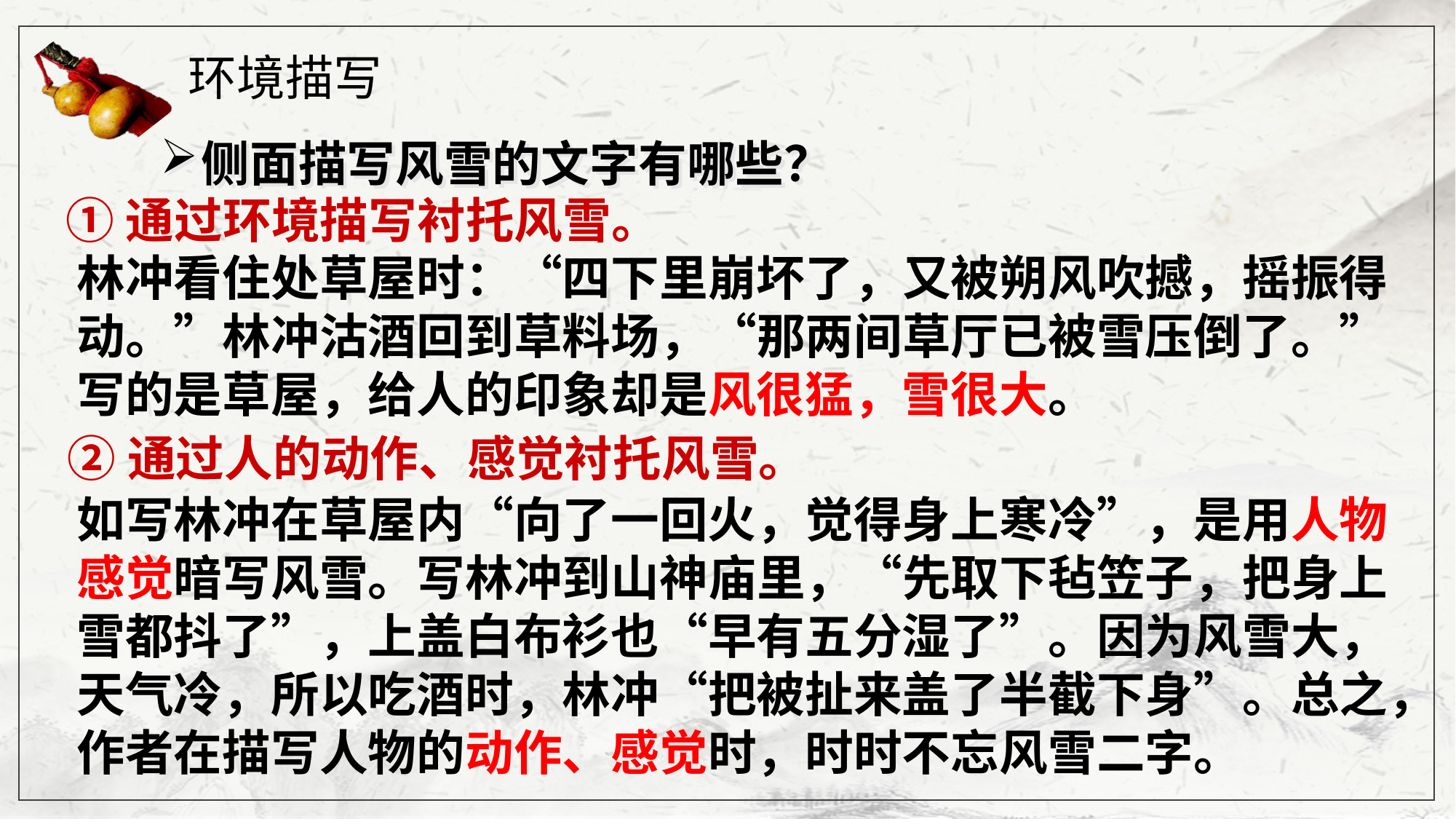

环境描写
侧面描写风雪的文字有哪些？
①通过环境描写衬托风雪。
林冲看住处草屋时：“四下里崩坏了，又被朔风吹撼，摇振得动。”林冲沽酒回到草料场，“那两间草厅已被雪压倒了。”写的是草屋，给人的印象却是风很猛，雪很大。
②通过人的动作、感觉衬托风雪。
如写林冲在草屋内“向了一回火，觉得身上寒冷”，是用人物感觉暗写风雪。写林冲到山神庙里，“先取下毡笠子，把身上雪都抖了”，上盖白布衫也“早有五分湿了”。因为风雪大，天气冷，所以吃酒时，林冲“把被扯来盖了半截下身”。总之，作者在描写人物的动作、感觉时，时时不忘风雪二字。